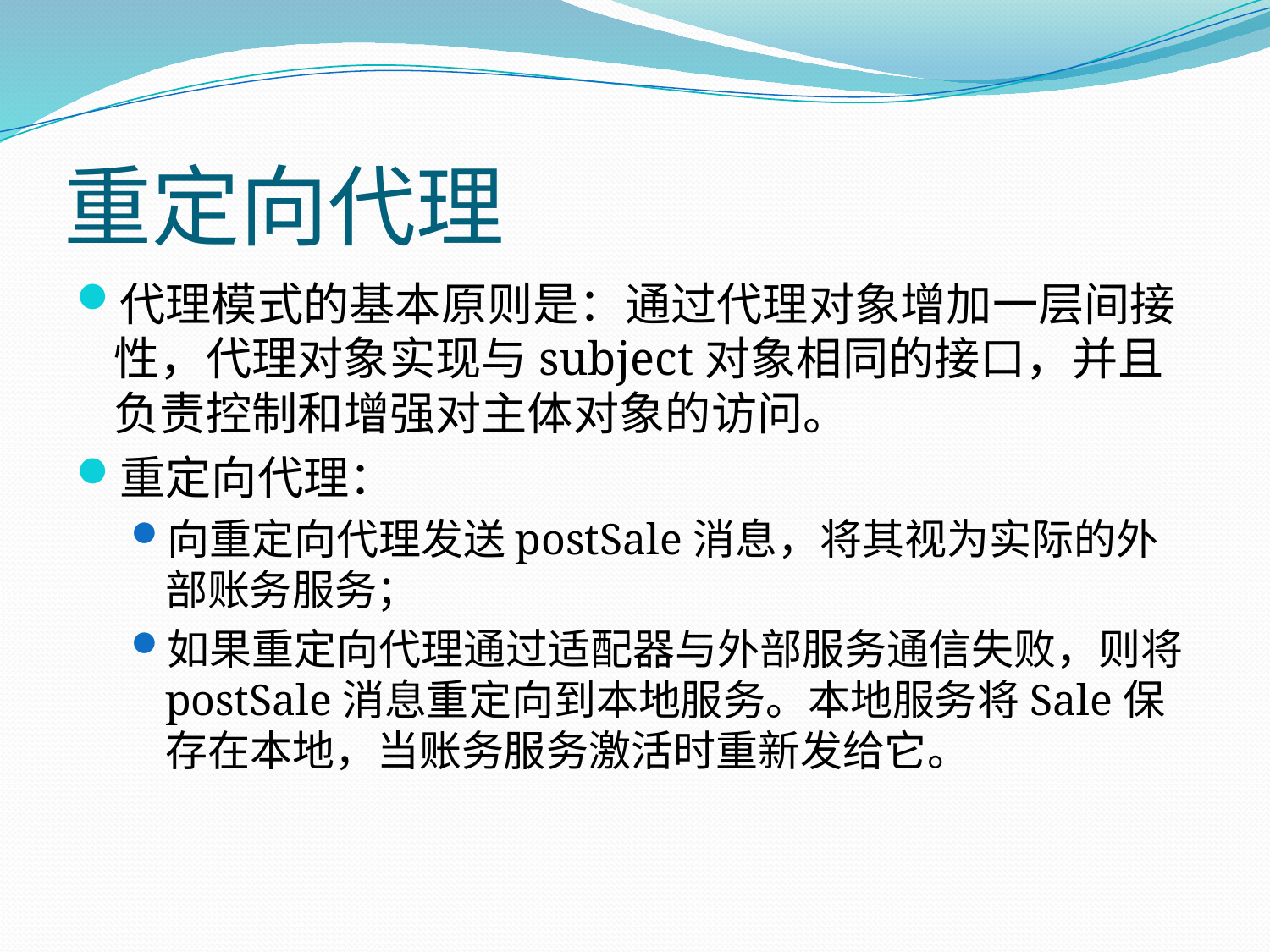

# 重定向代理
代理模式的基本原则是：通过代理对象增加一层间接性，代理对象实现与subject对象相同的接口，并且负责控制和增强对主体对象的访问。
重定向代理：
向重定向代理发送postSale消息，将其视为实际的外部账务服务；
如果重定向代理通过适配器与外部服务通信失败，则将postSale消息重定向到本地服务。本地服务将Sale保存在本地，当账务服务激活时重新发给它。